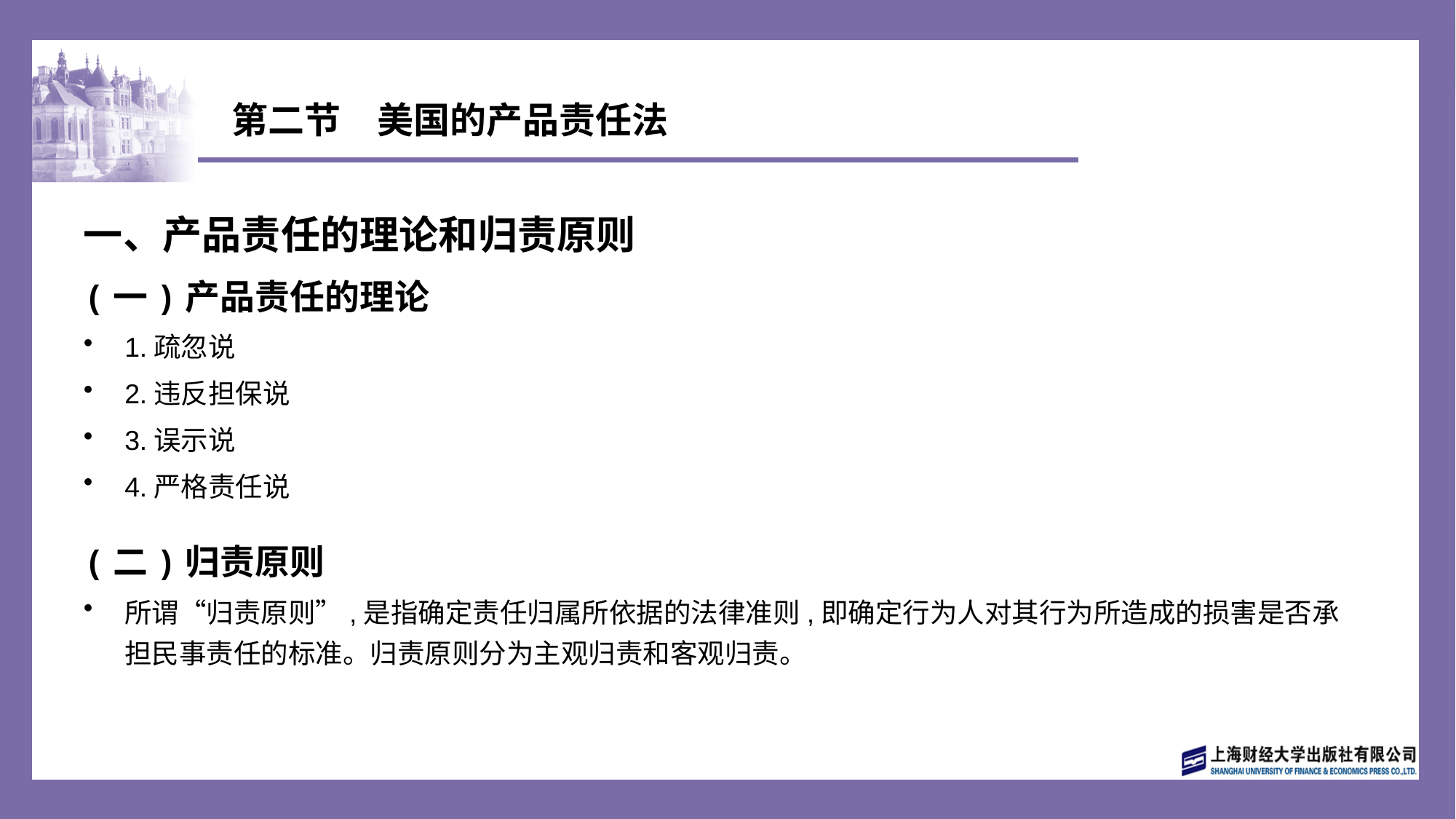

# 第二节　美国的产品责任法
一、产品责任的理论和归责原则
(一)产品责任的理论
1.疏忽说
2.违反担保说
3.误示说
4.严格责任说
(二)归责原则
所谓“归责原则”,是指确定责任归属所依据的法律准则,即确定行为人对其行为所造成的损害是否承担民事责任的标准。归责原则分为主观归责和客观归责。